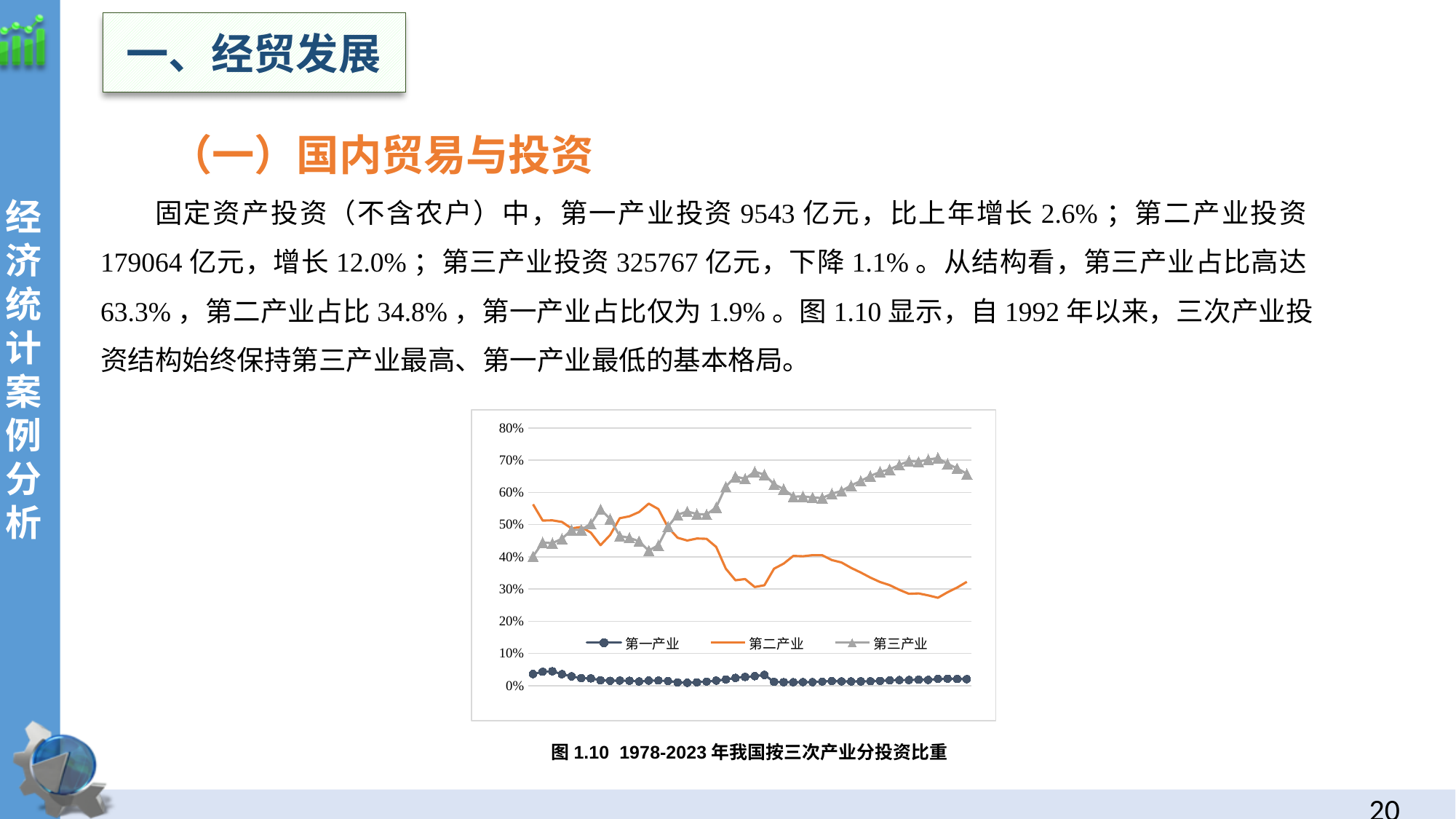

一、经贸发展
   （一）国内贸易与投资
固定资产投资（不含农户）中，第一产业投资9543亿元，比上年增长2.6%；第二产业投资179064亿元，增长12.0%；第三产业投资325767亿元，下降1.1%。从结构看，第三产业占比高达63.3%，第二产业占比34.8%，第一产业占比仅为1.9%。图1.10显示，自1992年以来，三次产业投资结构始终保持第三产业最高、第一产业最低的基本格局。
经
济统计案例分析

### Chart

| Category | 第一产业 | 第二产业 | 第三产业 |
|---|---|---|---|
| 1978 | 0.0358290584642408 | 0.562885486736262 | 0.401285454799497 |
| 1979 | 0.042866967219378 | 0.512569725681975 | 0.444563307098648 |
| 1980 | 0.0446599509742525 | 0.513213691424073 | 0.442126357601675 |
| 1981 | 0.0354925379874015 | 0.508229662911201 | 0.456277799101397 |
| 1982 | 0.0287833240329055 | 0.488056450596727 | 0.483160225370367 |
| 1983 | 0.0232945651625065 | 0.492821436385976 | 0.483883998451517 |
| 1984 | 0.0224449976451591 | 0.474776290116396 | 0.502765256004844 |
| 1985 | 0.016651619088396 | 0.436060202723457 | 0.547316101529268 |
| 1986 | 0.0150496127062945 | 0.467787876984296 | 0.517145505097312 |
| 1987 | 0.0155833519469883 | 0.519857047129774 | 0.464552155461246 |
| 1988 | 0.0151240861075646 | 0.525843067756668 | 0.459032846135767 |
| 1989 | 0.0130176447085208 | 0.538962712825602 | 0.448026086844446 |
| 1990 | 0.0155944618237949 | 0.565209735827352 | 0.419201671547884 |
| 1991 | 0.0158143491823424 | 0.54816617827772 | 0.436019472539938 |
| 1992 | 0.0144424344016066 | 0.491779662423448 | 0.493781222511742 |
| 1993 | 0.0100140829812588 | 0.459207019824504 | 0.530776730581735 |
| 1994 | 0.00881968201294444 | 0.450541733859065 | 0.54063858412799 |
| 1995 | 0.0103449393674986 | 0.456788706065411 | 0.532865003876482 |
| 1996 | 0.0127642842725116 | 0.455920632753807 | 0.531319749988041 |
| 1997 | 0.0155167580583683 | 0.430619278775277 | 0.55386597990122 |
| 1998 | 0.0189133984871295 | 0.363148495940895 | 0.617937266393766 |
| 1999 | 0.0240070645681077 | 0.327069009275156 | 0.648923926156736 |
| 2000 | 0.0268800005314556 | 0.330800391573187 | 0.642319607895357 |
| 2001 | 0.0293240616925558 | 0.306280857369239 | 0.664395080938205 |
| 2002 | 0.0332717473198537 | 0.311623443296551 | 0.655104809383595 |
| 2003 | 0.0116695157105924 | 0.36297150024916 | 0.62535537955663 |
| 2004 | 0.01072555978409 | 0.378855613415494 | 0.610401521695554 |
| 2005 | 0.0106109948004666 | 0.402663169952232 | 0.586728170541893 |
| 2006 | 0.0108414184197148 | 0.401579176943176 | 0.587585561790109 |
| 2007 | 0.010828798280039 | 0.405101786751716 | 0.584063486794004 |
| 2008 | 0.0127618253621349 | 0.404753988894158 | 0.58248731994515 |
| 2009 | 0.0141461336386519 | 0.389827935861175 | 0.596023763975201 |
| 2010 | 0.0131235274525717 | 0.38242474883553 | 0.604456092956898 |
| 2011 | 0.0129728778563743 | 0.365537116184369 | 0.621493731451324 |
| 2012 | 0.013113134440589 | 0.351238820362951 | 0.635648519528846 |
| 2013 | 0.0135912948344953 | 0.33541006308148 | 0.650999487862654 |
| 2014 | 0.0146232691195125 | 0.321676388055758 | 0.663700019801334 |
| 2015 | 0.0164247517867919 | 0.312132521370108 | 0.671443971591522 |
| 2016 | 0.0172929121294408 | 0.297451346249481 | 0.685253393916988 |
| 2017 | 0.0174273282875561 | 0.285057220722588 | 0.697516099714107 |
| 2018 | 0.0185753122585448 | 0.286327340316625 | 0.695096906438783 |
| 2019 | 0.0177335475431807 | 0.280126351758725 | 0.702139682234728 |
| 2020 | 0.0205853116630865 | 0.272785303329592 | 0.706628368727535 |
| 2021 | 0.0215596019802208 | 0.289933389696477 | 0.68850840717949 |
| 2022 | 0.0206693635635227 | 0.304575291963971 | 0.674757084317924 |
| 2023 | 0.020048265727606 | 0.322314884681322 | 0.657636789953197 |
图1.10  1978-2023年我国按三次产业分投资比重
20